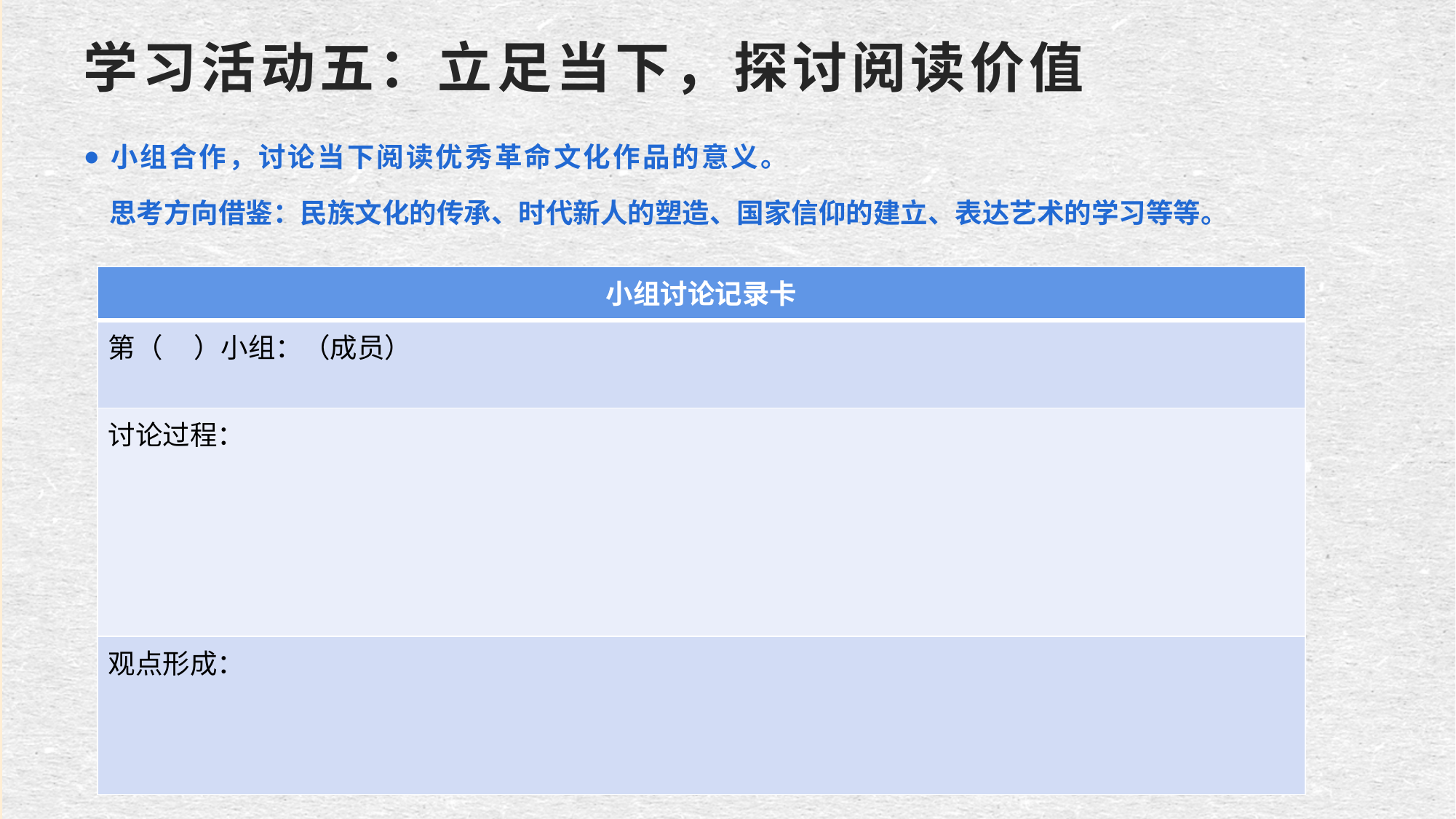

# 学习活动五：立足当下，探讨阅读价值
小组合作，讨论当下阅读优秀革命文化作品的意义。

思考方向借鉴：民族文化的传承、时代新人的塑造、国家信仰的建立、表达艺术的学习等等。
| 小组讨论记录卡 |
| --- |
| 第（ ）小组：（成员） |
| 讨论过程： |
| 观点形成： |